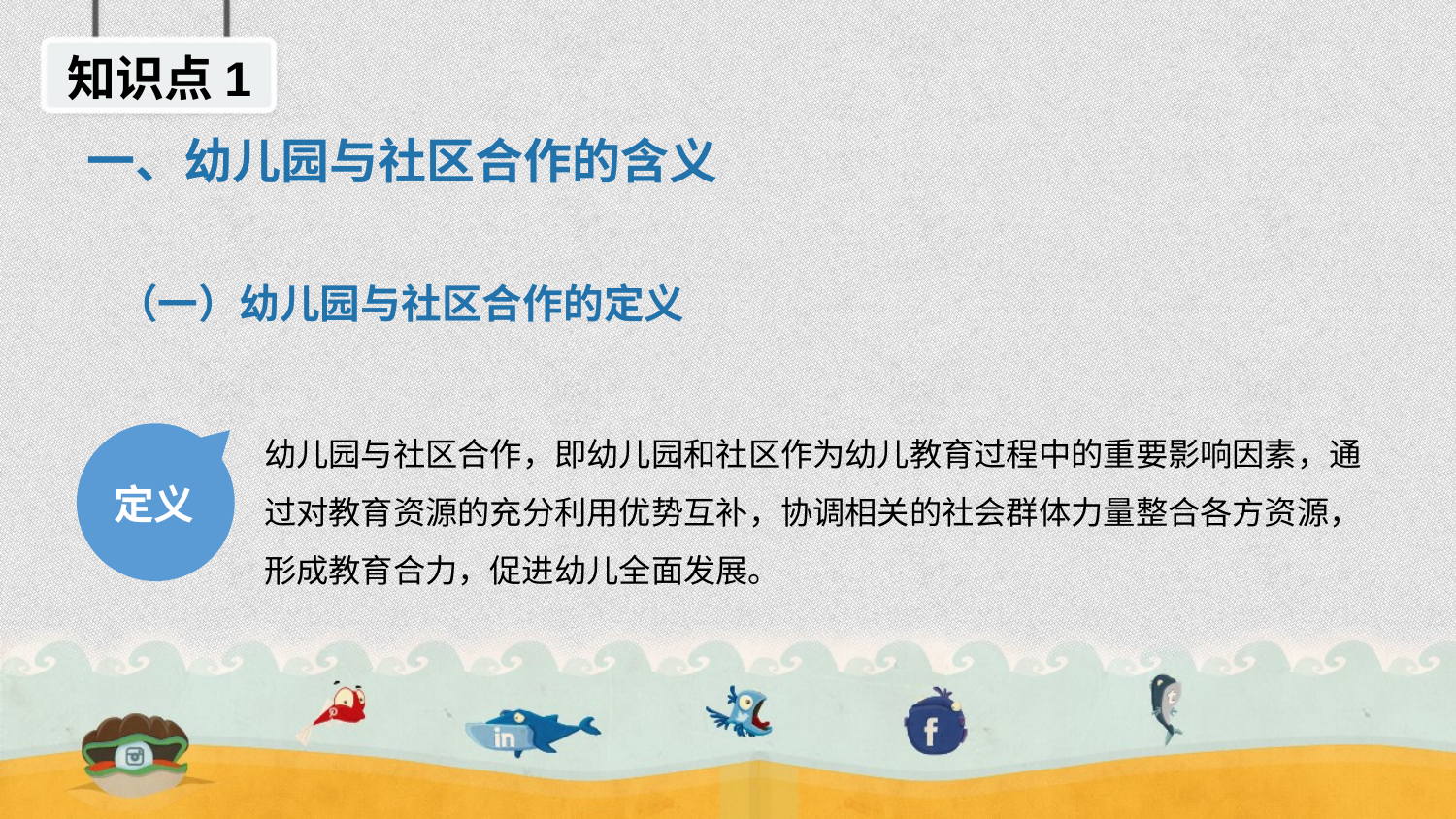

知识点1
一、幼儿园与社区合作的含义
（一）幼儿园与社区合作的定义

幼儿园与社区合作，即幼儿园和社区作为幼儿教育过程中的重要影响因素，通过对教育资源的充分利用优势互补，协调相关的社会群体力量整合各方资源，形成教育合力，促进幼儿全面发展。
定义